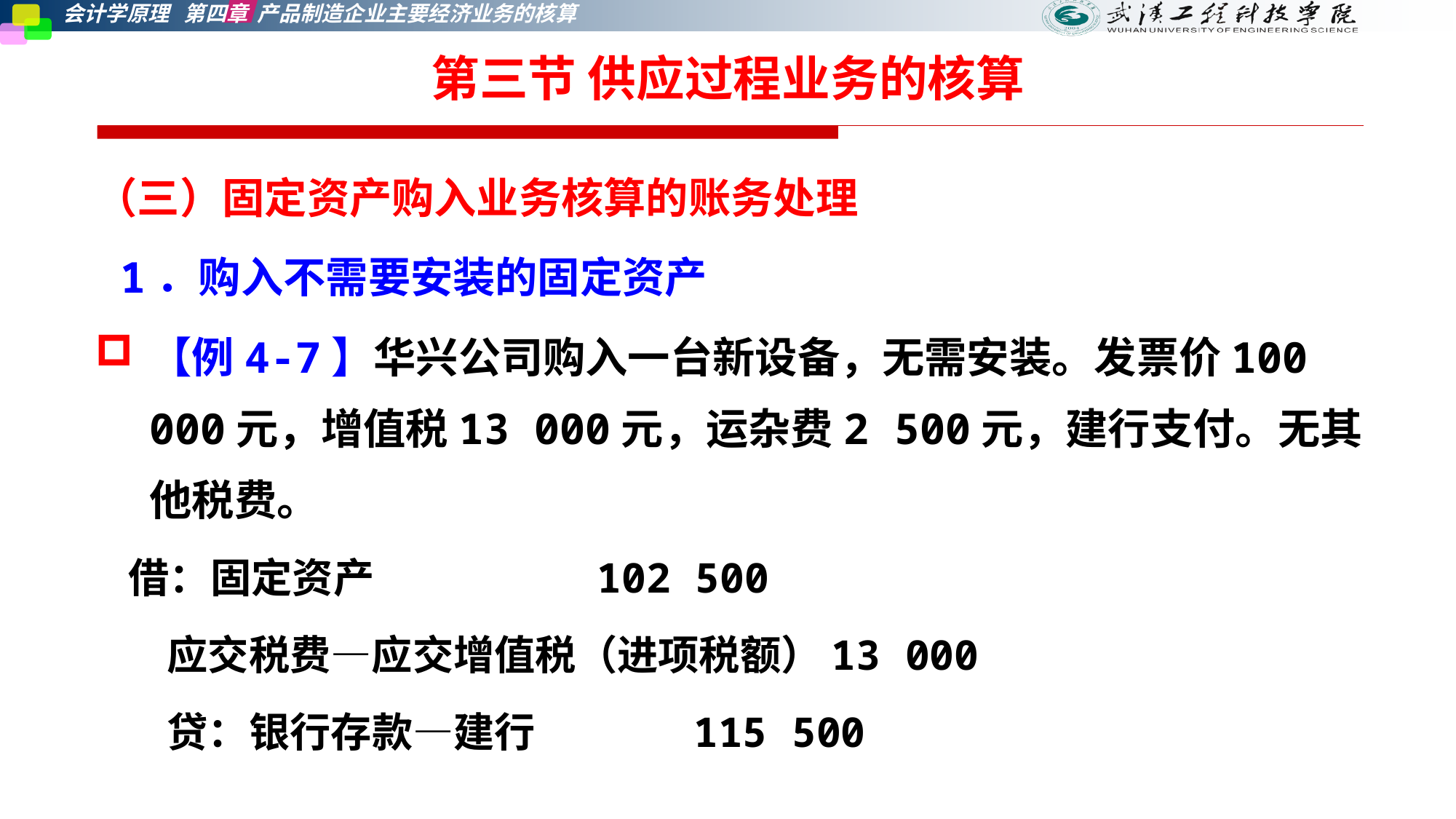

第三节 供应过程业务的核算
（三）固定资产购入业务核算的账务处理
 1．购入不需要安装的固定资产
【例4-7】华兴公司购入一台新设备，无需安装。发票价100 000元，增值税13 000元，运杂费2 500元，建行支付。无其他税费。
   借：固定资产                       102 500
       应交税费—应交增值税（进项税额）13 000
       贷：银行存款—建行                115 500